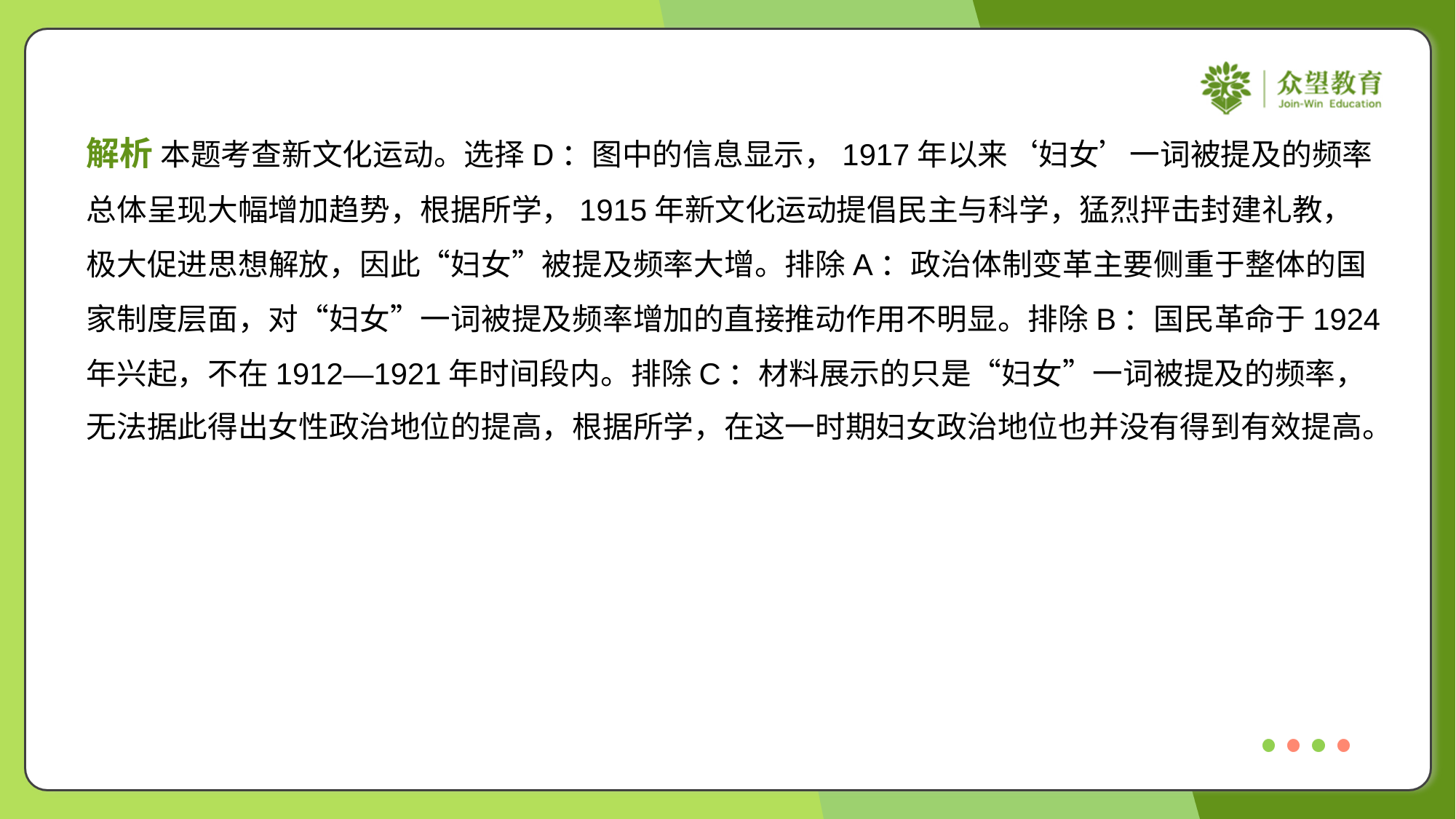

解析 本题考查新文化运动。选择D：图中的信息显示，1917年以来‘妇女’一词被提及的频率
总体呈现大幅增加趋势，根据所学，1915年新文化运动提倡民主与科学，猛烈抨击封建礼教，
极大促进思想解放，因此“妇女”被提及频率大增。排除A：政治体制变革主要侧重于整体的国
家制度层面，对“妇女”一词被提及频率增加的直接推动作用不明显。排除B：国民革命于1924
年兴起，不在1912—1921年时间段内。排除C：材料展示的只是“妇女”一词被提及的频率，
无法据此得出女性政治地位的提高，根据所学，在这一时期妇女政治地位也并没有得到有效提高。